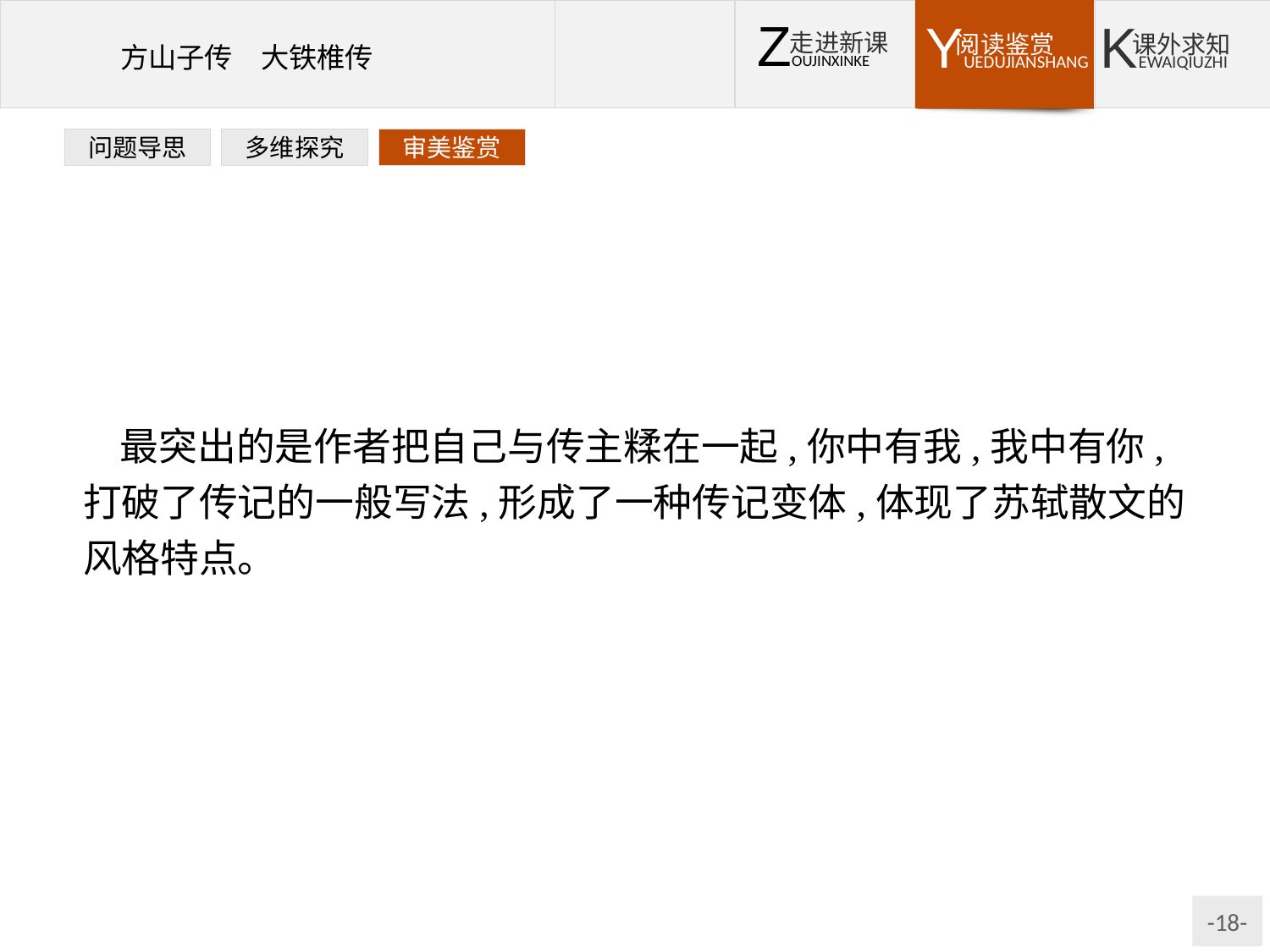

问题导思
多维探究
审美鉴赏
最突出的是作者把自己与传主糅在一起,你中有我,我中有你,打破了传记的一般写法,形成了一种传记变体,体现了苏轼散文的风格特点。